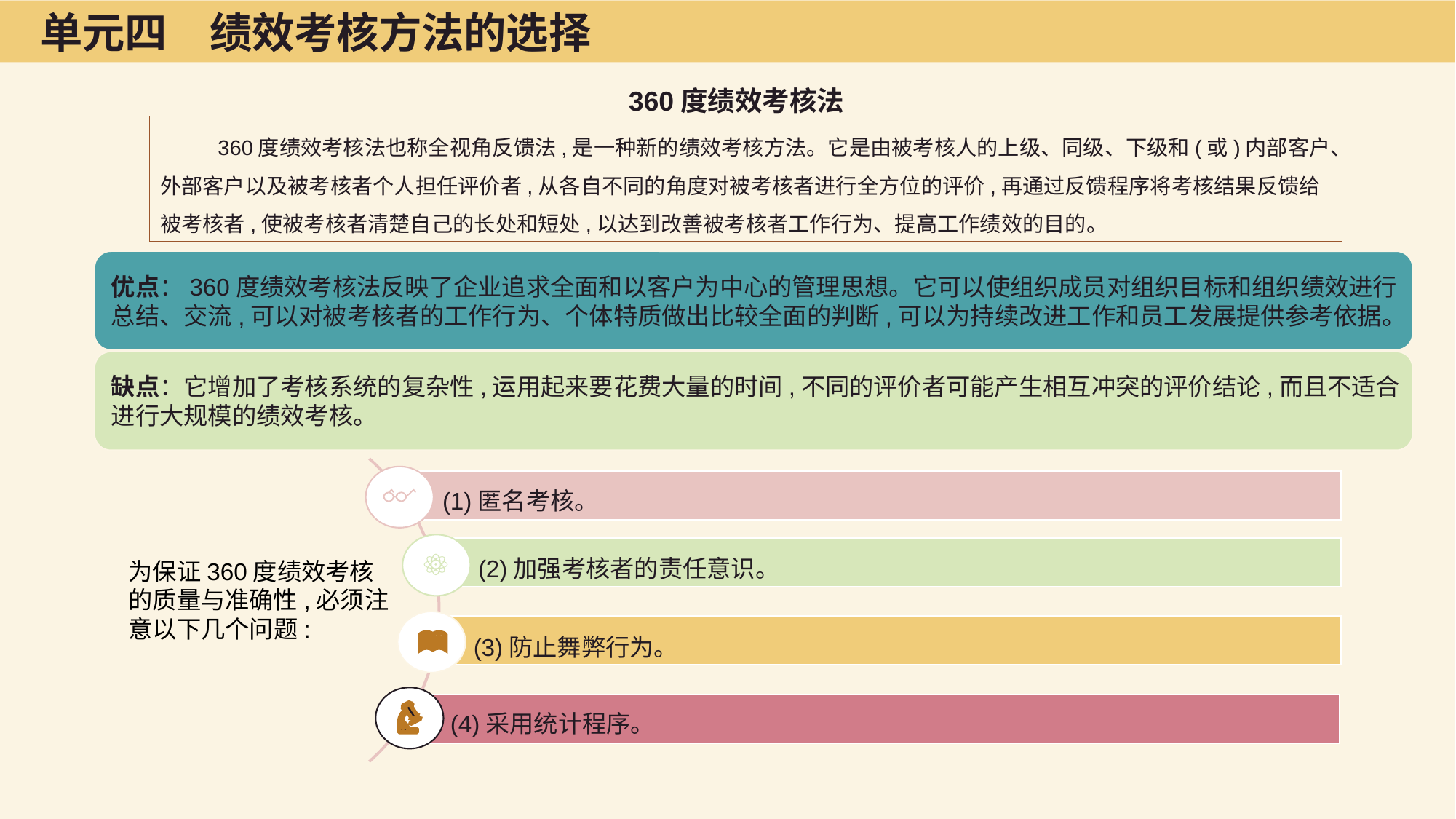

单元四　绩效考核方法的选择
360度绩效考核法
360度绩效考核法也称全视角反馈法,是一种新的绩效考核方法。它是由被考核人的上级、同级、下级和(或)内部客户、外部客户以及被考核者个人担任评价者,从各自不同的角度对被考核者进行全方位的评价,再通过反馈程序将考核结果反馈给被考核者,使被考核者清楚自己的长处和短处,以达到改善被考核者工作行为、提高工作绩效的目的。
优点：360度绩效考核法反映了企业追求全面和以客户为中心的管理思想。它可以使组织成员对组织目标和组织绩效进行总结、交流,可以对被考核者的工作行为、个体特质做出比较全面的判断,可以为持续改进工作和员工发展提供参考依据。
缺点：它增加了考核系统的复杂性,运用起来要花费大量的时间,不同的评价者可能产生相互冲突的评价结论,而且不适合进行大规模的绩效考核。

(1)匿名考核。

(2)加强考核者的责任意识。
为保证360度绩效考核的质量与准确性,必须注意以下几个问题:

(3)防止舞弊行为。

(4)采用统计程序。